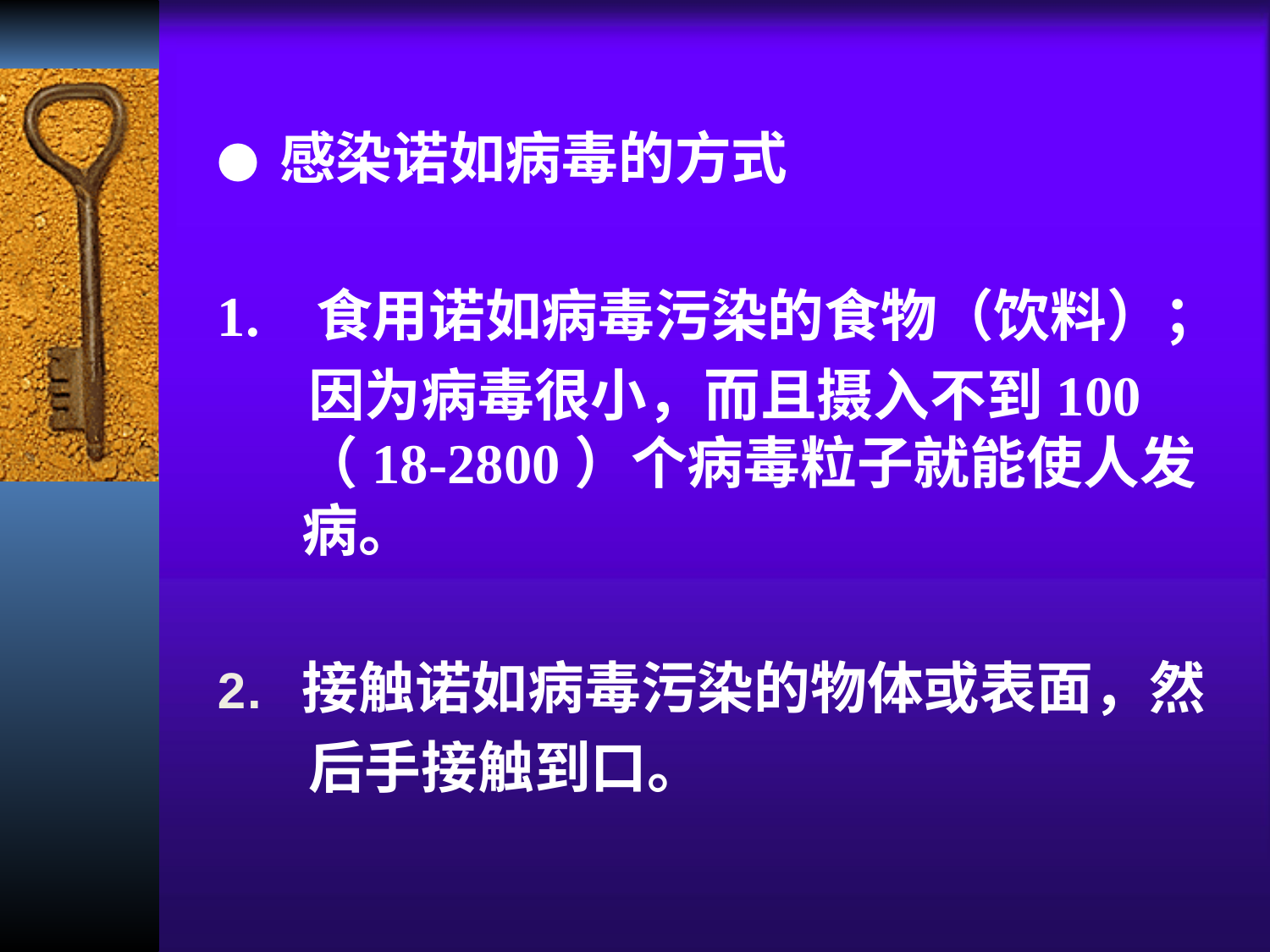

● 感染诺如病毒的方式

1.   食用诺如病毒污染的食物（饮料）；
      因为病毒很小，而且摄入不到100（18-2800）个病毒粒子就能使人发病。

接触诺如病毒污染的物体或表面，然
      后手接触到口。